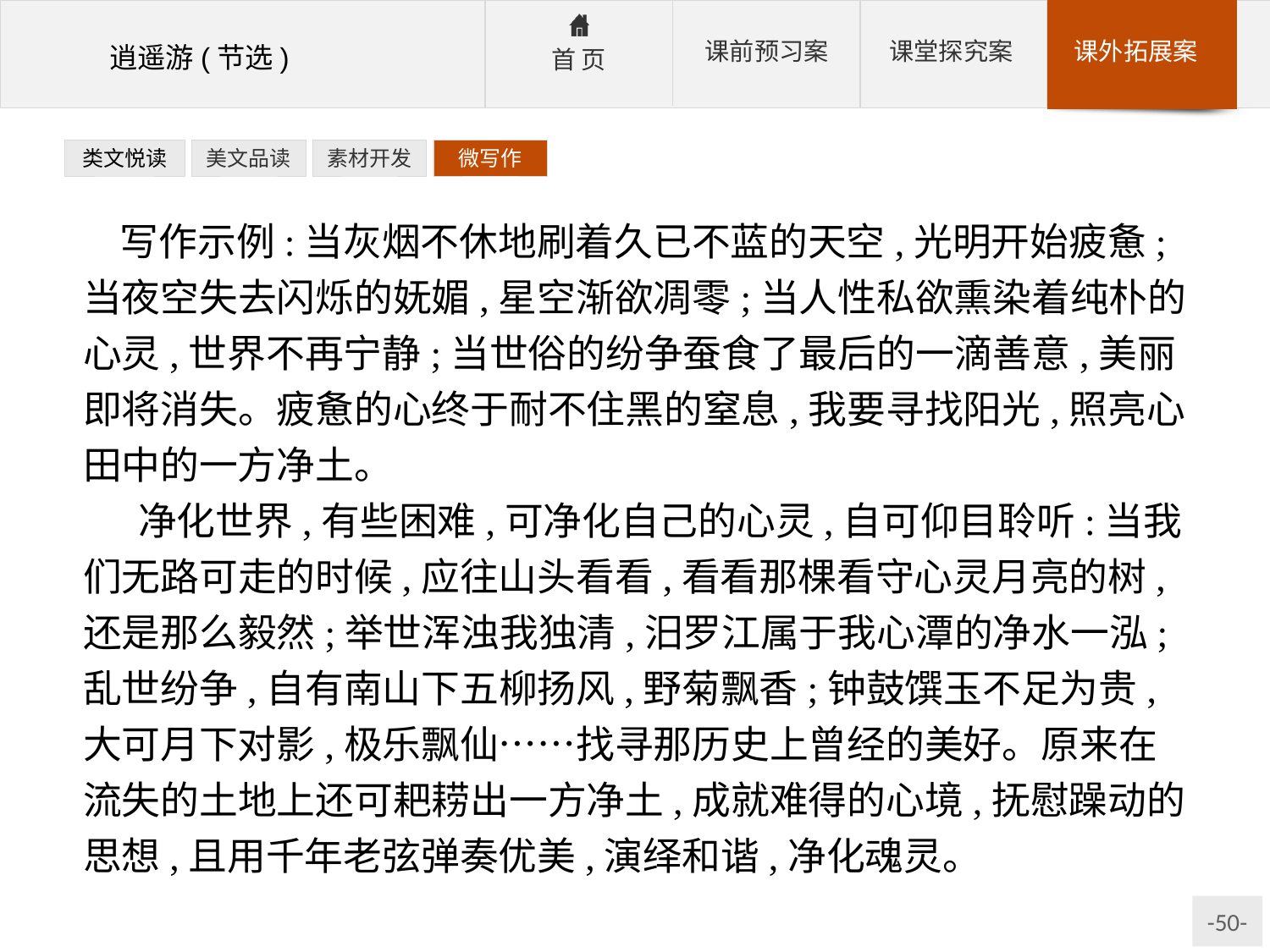

类文悦读
美文品读
素材开发
微写作
写作示例:当灰烟不休地刷着久已不蓝的天空,光明开始疲惫;当夜空失去闪烁的妩媚,星空渐欲凋零;当人性私欲熏染着纯朴的心灵,世界不再宁静;当世俗的纷争蚕食了最后的一滴善意,美丽即将消失。疲惫的心终于耐不住黑的窒息,我要寻找阳光,照亮心田中的一方净土。
 净化世界,有些困难,可净化自己的心灵,自可仰目聆听:当我们无路可走的时候,应往山头看看,看看那棵看守心灵月亮的树,还是那么毅然;举世浑浊我独清,汨罗江属于我心潭的净水一泓;乱世纷争,自有南山下五柳扬风,野菊飘香;钟鼓馔玉不足为贵,大可月下对影,极乐飘仙……找寻那历史上曾经的美好。原来在流失的土地上还可耙耢出一方净土,成就难得的心境,抚慰躁动的思想,且用千年老弦弹奏优美,演绎和谐,净化魂灵。